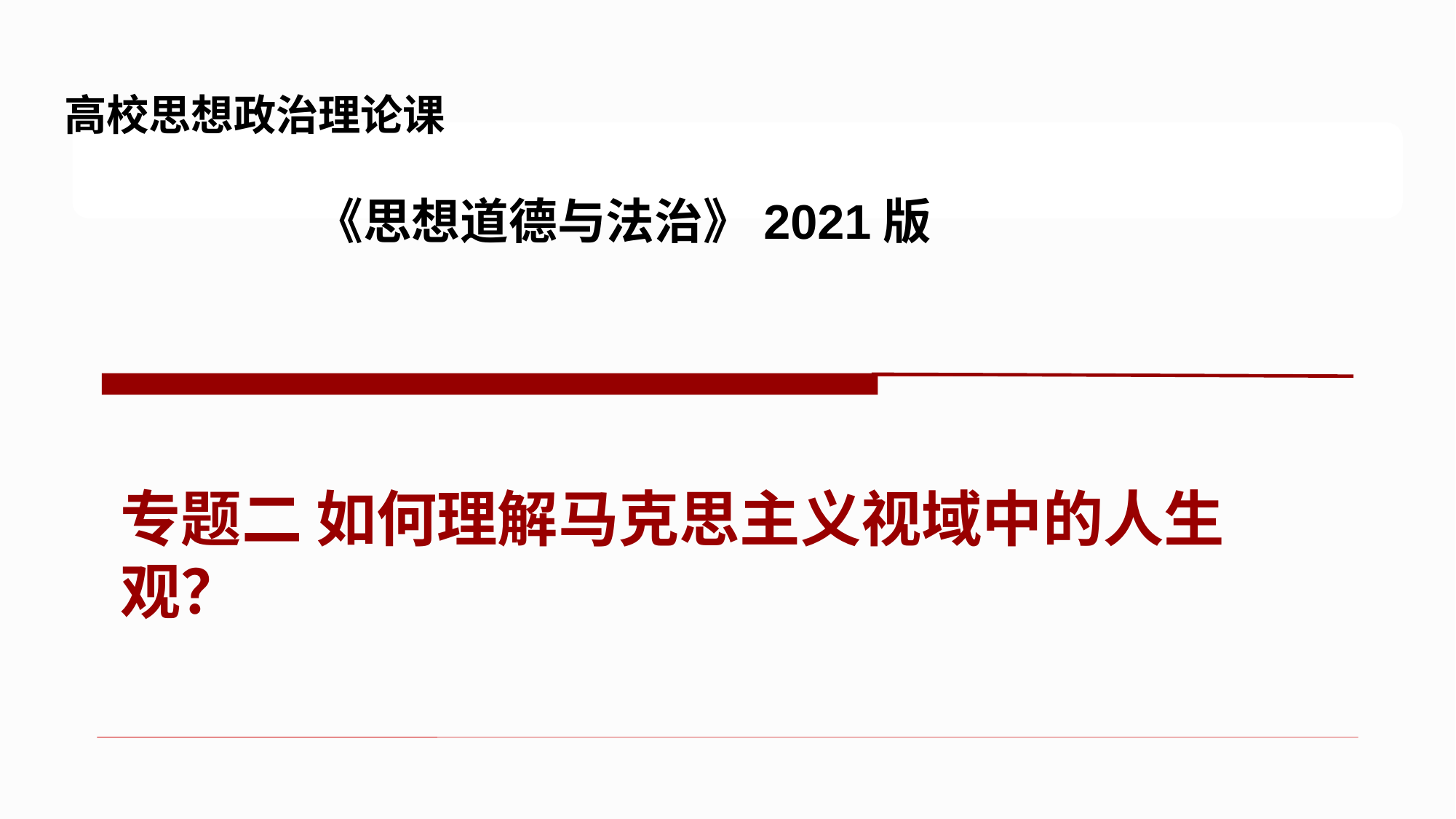

# 高校思想政治理论课 《思想道德与法治》2021版

专题二 如何理解马克思主义视域中的人生观？